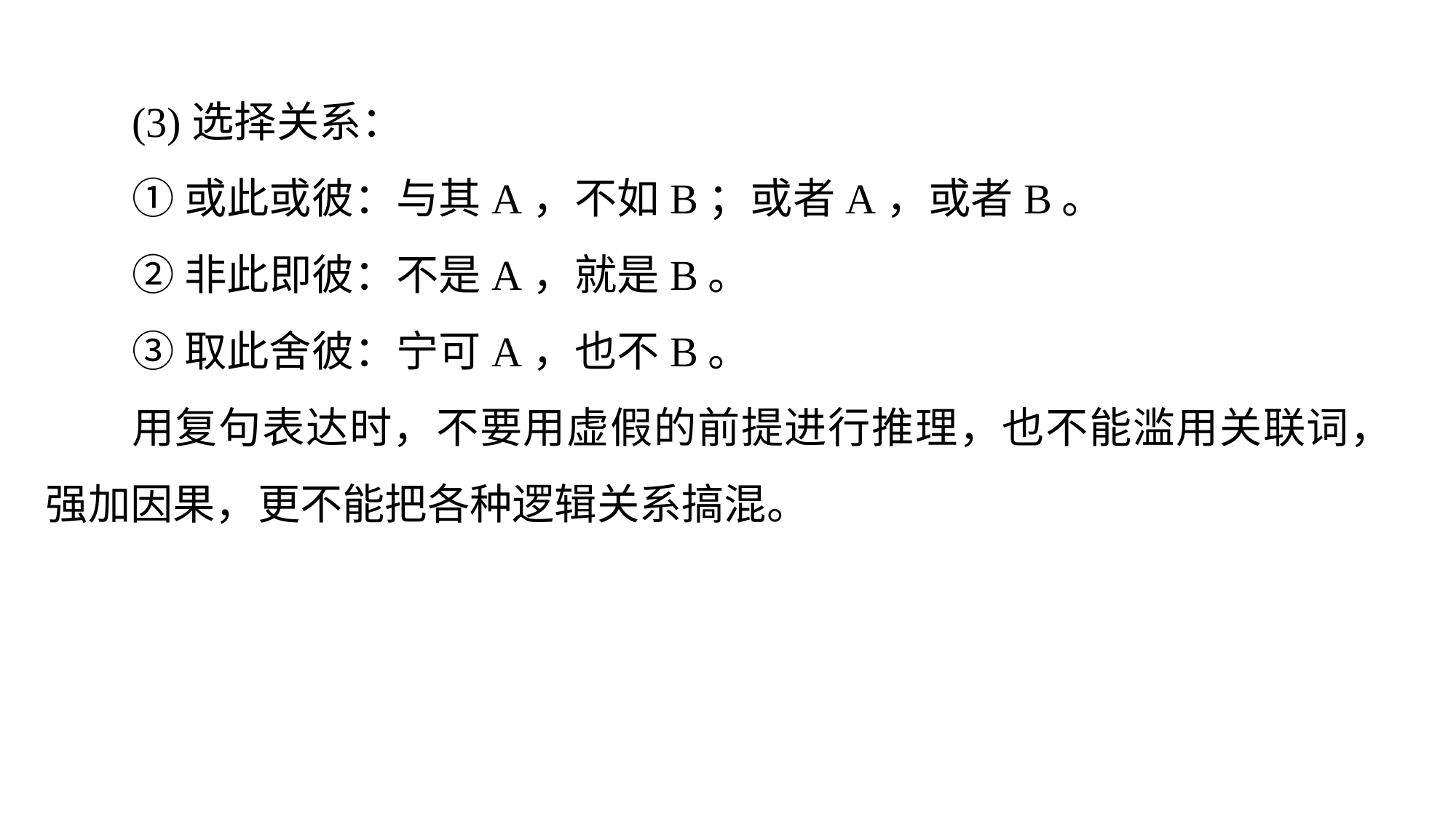

(3)选择关系：
①或此或彼：与其A，不如B；或者A，或者B。
②非此即彼：不是A，就是B。
③取此舍彼：宁可A，也不B。
用复句表达时，不要用虚假的前提进行推理，也不能滥用关联词，强加因果，更不能把各种逻辑关系搞混。